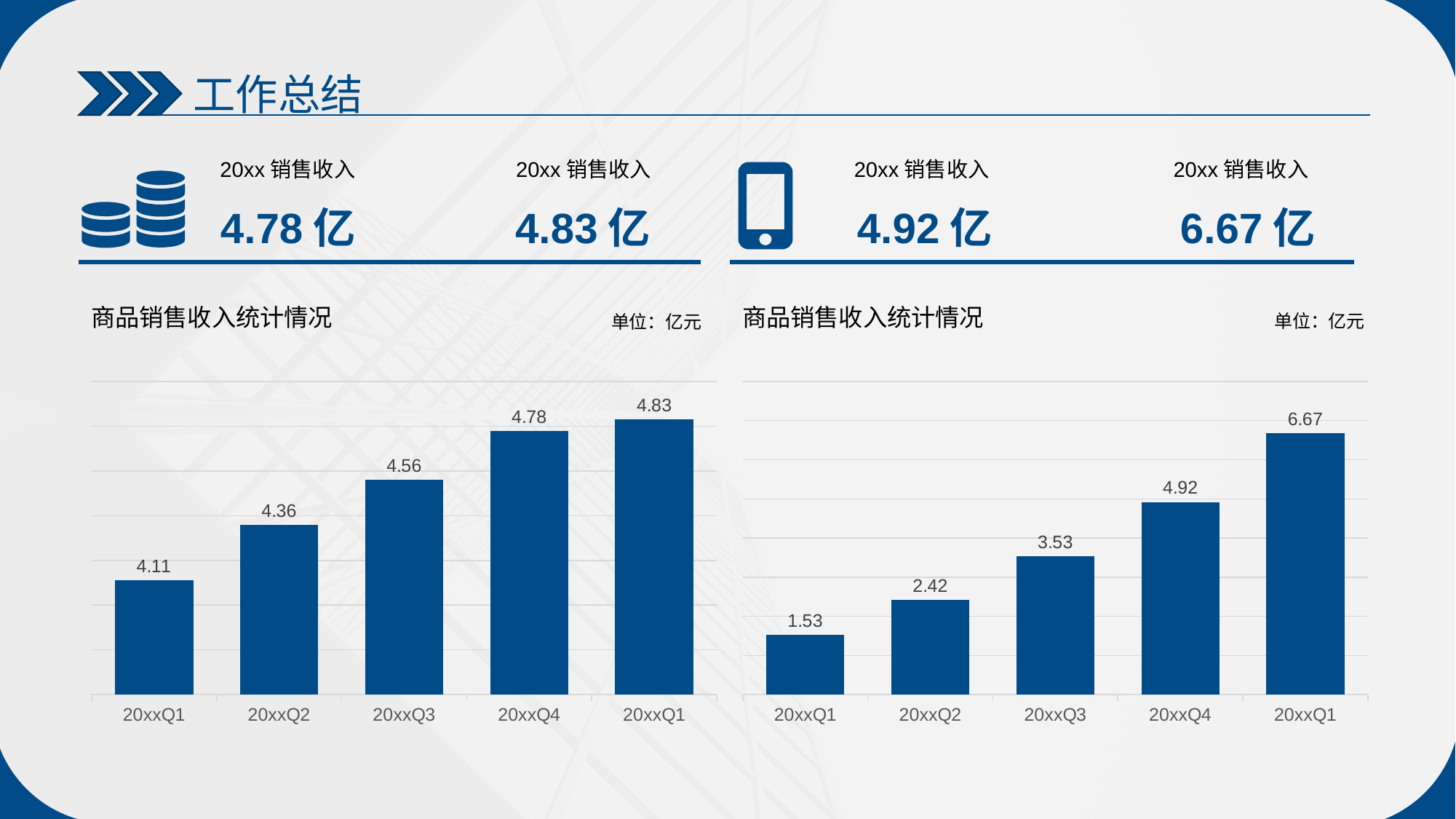

工作总结
20xx销售收入
20xx销售收入
20xx销售收入
20xx销售收入

4.78亿
4.83亿
4.92亿
6.67亿
商品销售收入统计情况
商品销售收入统计情况
单位：亿元
单位：亿元

### Chart

| Category | 移动直播用户规模（亿人） |
|---|---|
| 20xxQ1 | 4.11 |
| 20xxQ2 | 4.36 |
| 20xxQ3 | 4.56 |
| 20xxQ4 | 4.78 |
| 20xxQ1 | 4.83 |

### Chart

| Category | 移动直播用户规模（亿人） |
|---|---|
| 20xxQ1 | 1.53 |
| 20xxQ2 | 2.42 |
| 20xxQ3 | 3.53 |
| 20xxQ4 | 4.92 |
| 20xxQ1 | 6.67 |